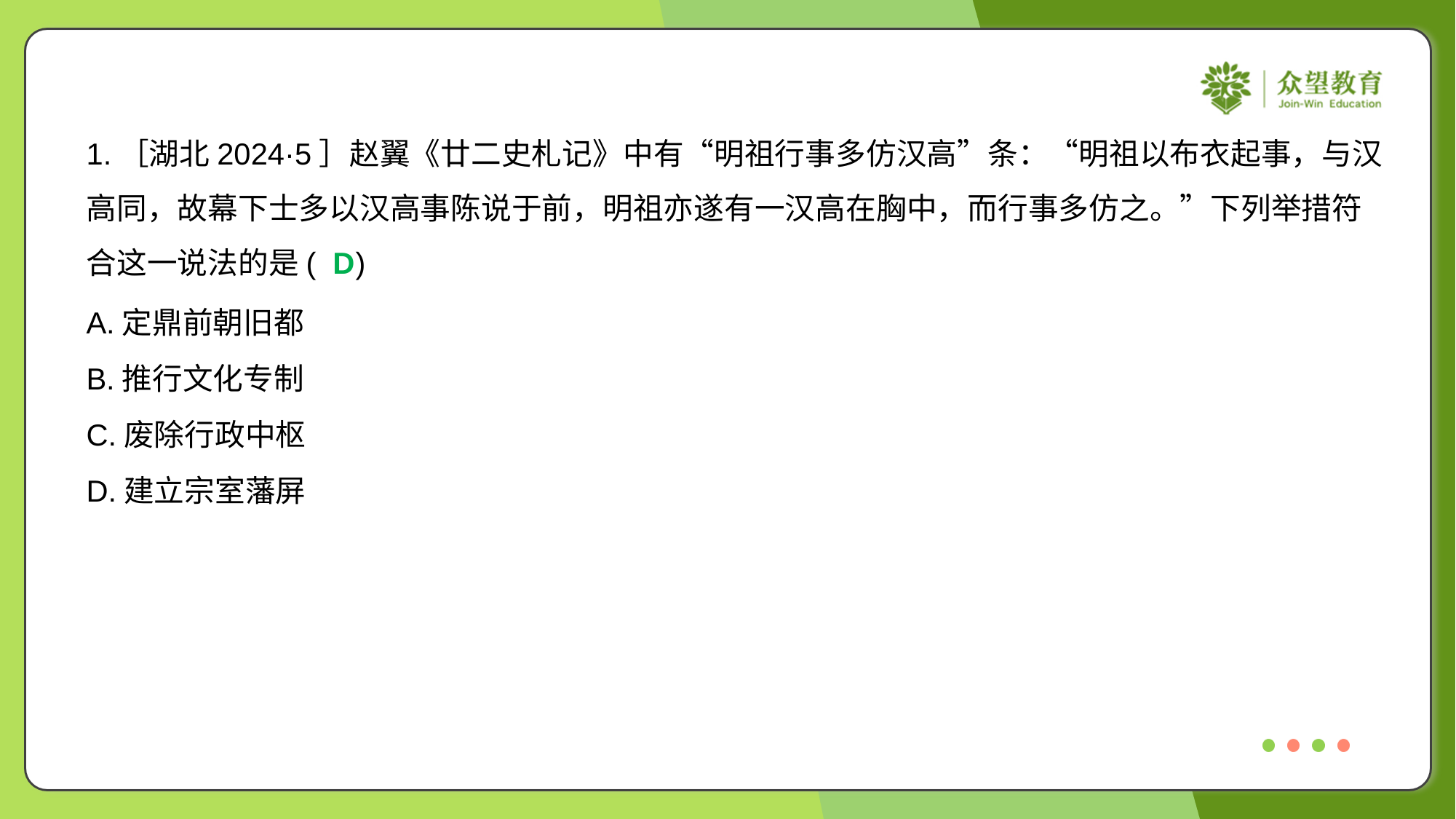

1.［湖北2024·5］赵翼《廿二史札记》中有“明祖行事多仿汉高”条：“明祖以布衣起事，与汉
高同，故幕下士多以汉高事陈说于前，明祖亦遂有一汉高在胸中，而行事多仿之。”下列举措符
合这一说法的是(     )
D
A.定鼎前朝旧都
B.推行文化专制
C.废除行政中枢
D.建立宗室藩屏